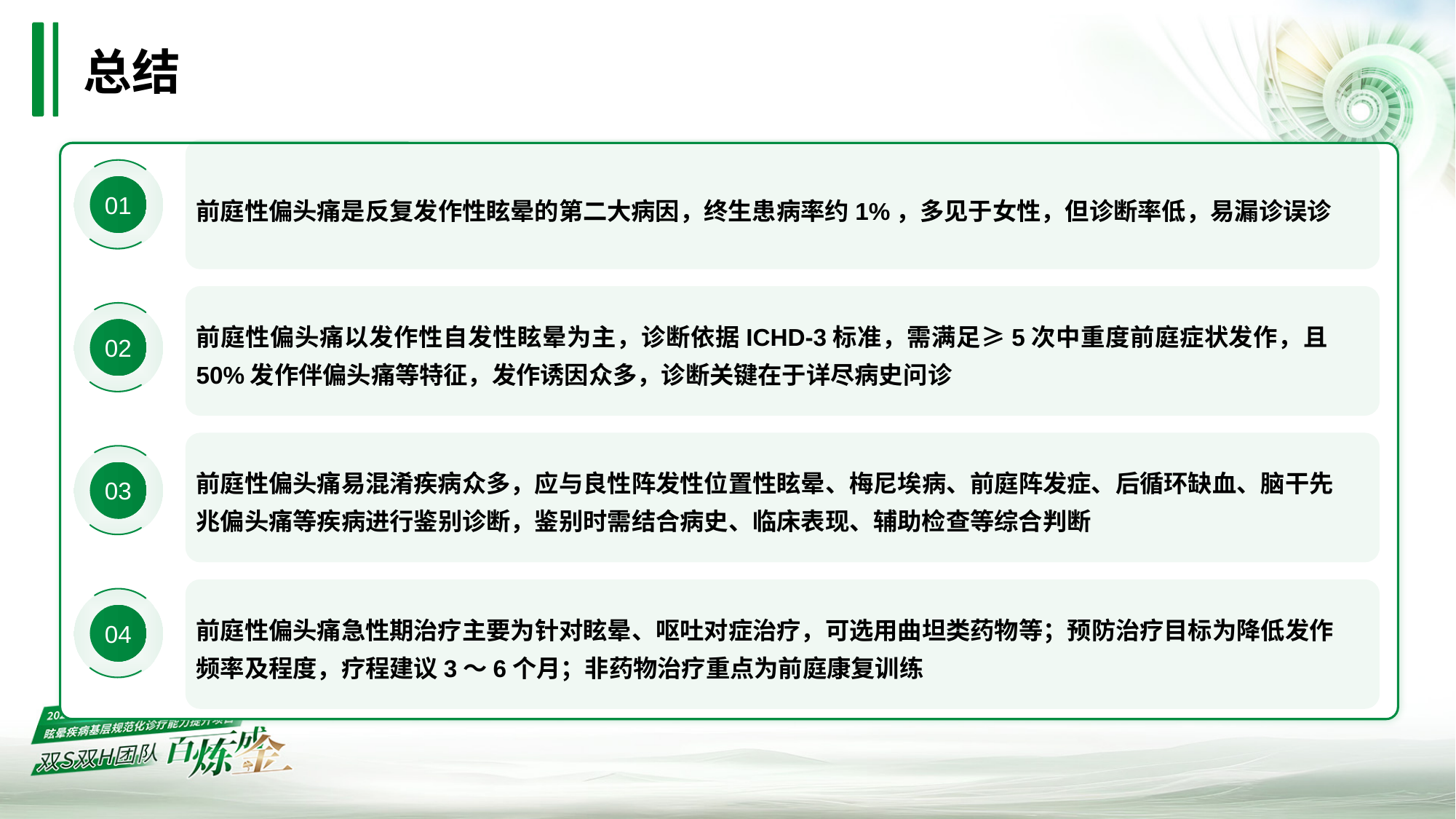

# 总结

01
前庭性偏头痛是反复发作性眩晕的第二大病因，终生患病率约1%，多见于女性，但诊断率低，易漏诊误诊

02
前庭性偏头痛以发作性自发性眩晕为主，诊断依据ICHD-3标准，需满足≥5次中重度前庭症状发作，且50%发作伴偏头痛等特征，发作诱因众多，诊断关键在于详尽病史问诊

03
前庭性偏头痛易混淆疾病众多，应与良性阵发性位置性眩晕、梅尼埃病、前庭阵发症、后循环缺血、脑干先兆偏头痛等疾病进行鉴别诊断，鉴别时需结合病史、临床表现、辅助检查等综合判断

04
前庭性偏头痛急性期治疗主要为针对眩晕、呕吐对症治疗，可选用曲坦类药物等；预防治疗目标为降低发作频率及程度，疗程建议3～6个月；非药物治疗重点为前庭康复训练